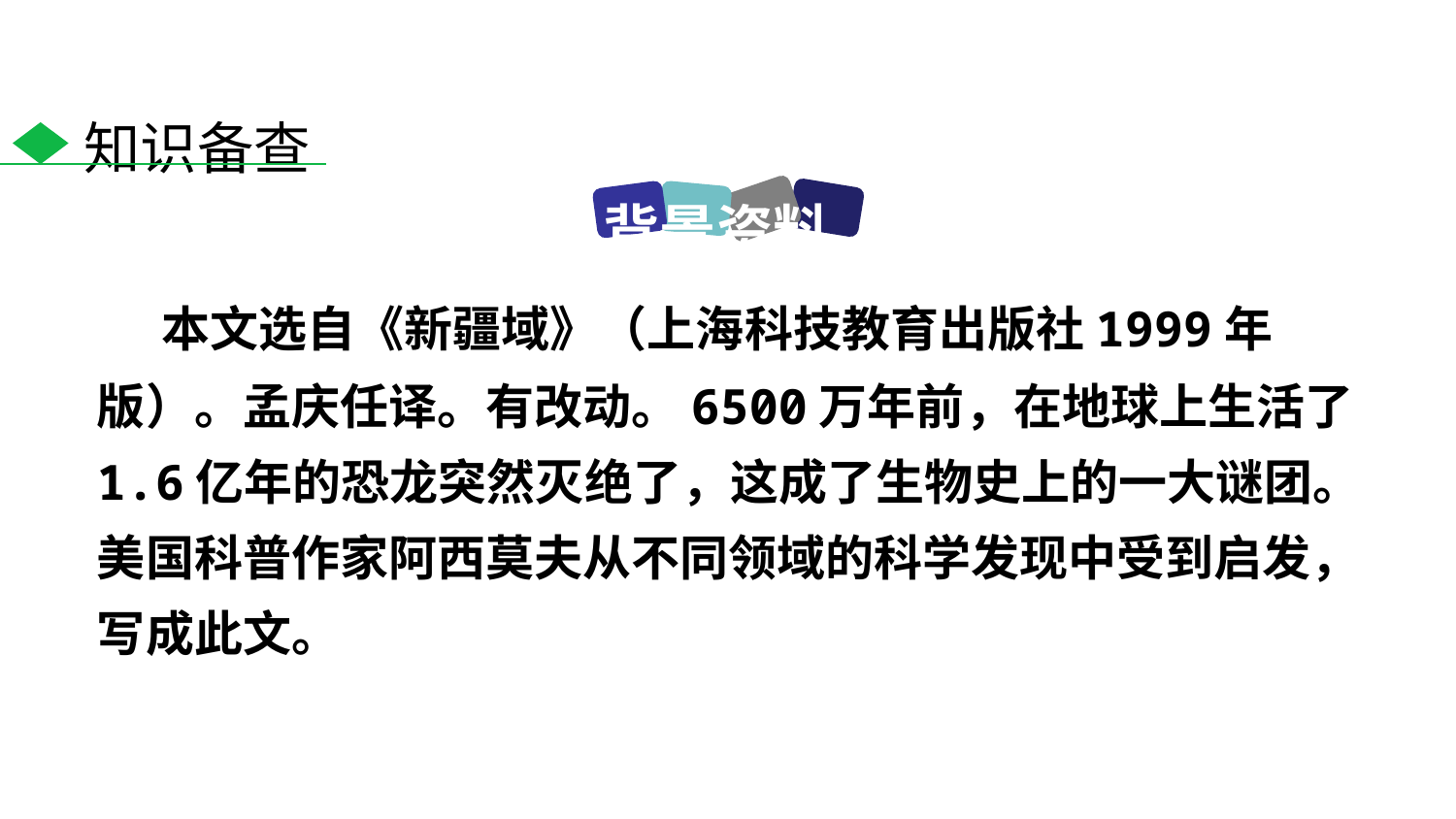

知识备查

背景资料

    本文选自《新疆域》（上海科技教育出版社1999年版）。孟庆任译。有改动。6500万年前，在地球上生活了1.6亿年的恐龙突然灭绝了，这成了生物史上的一大谜团。美国科普作家阿西莫夫从不同领域的科学发现中受到启发，写成此文。